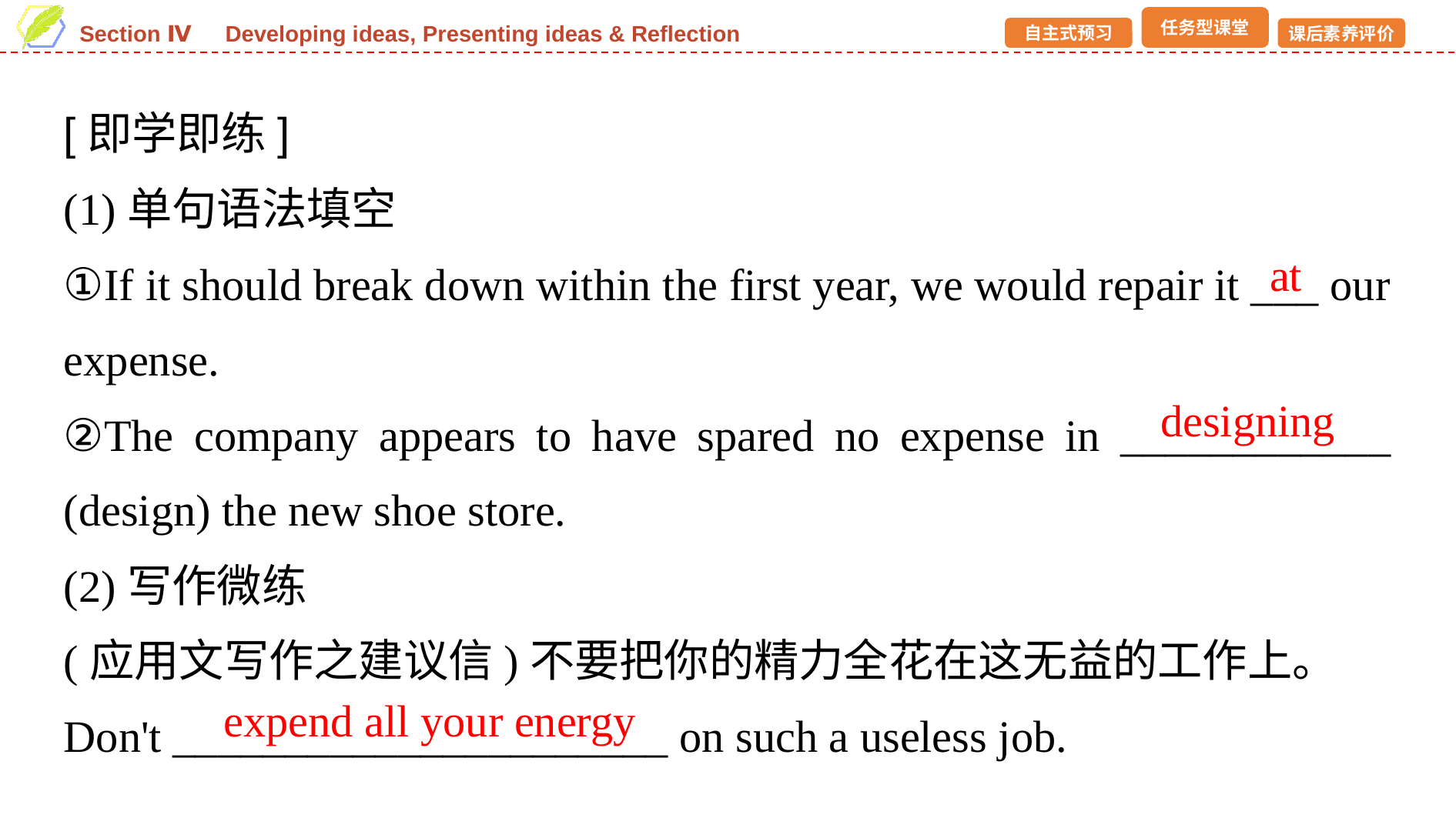

[即学即练]
(1)单句语法填空
①If it should break down within the first year, we would repair it ___ our expense.
②The company appears to have spared no expense in ____________ (design) the new shoe store.
(2)写作微练
(应用文写作之建议信)不要把你的精力全花在这无益的工作上。
Don't ______________________ on such a useless job.
at
designing
expend all your energy